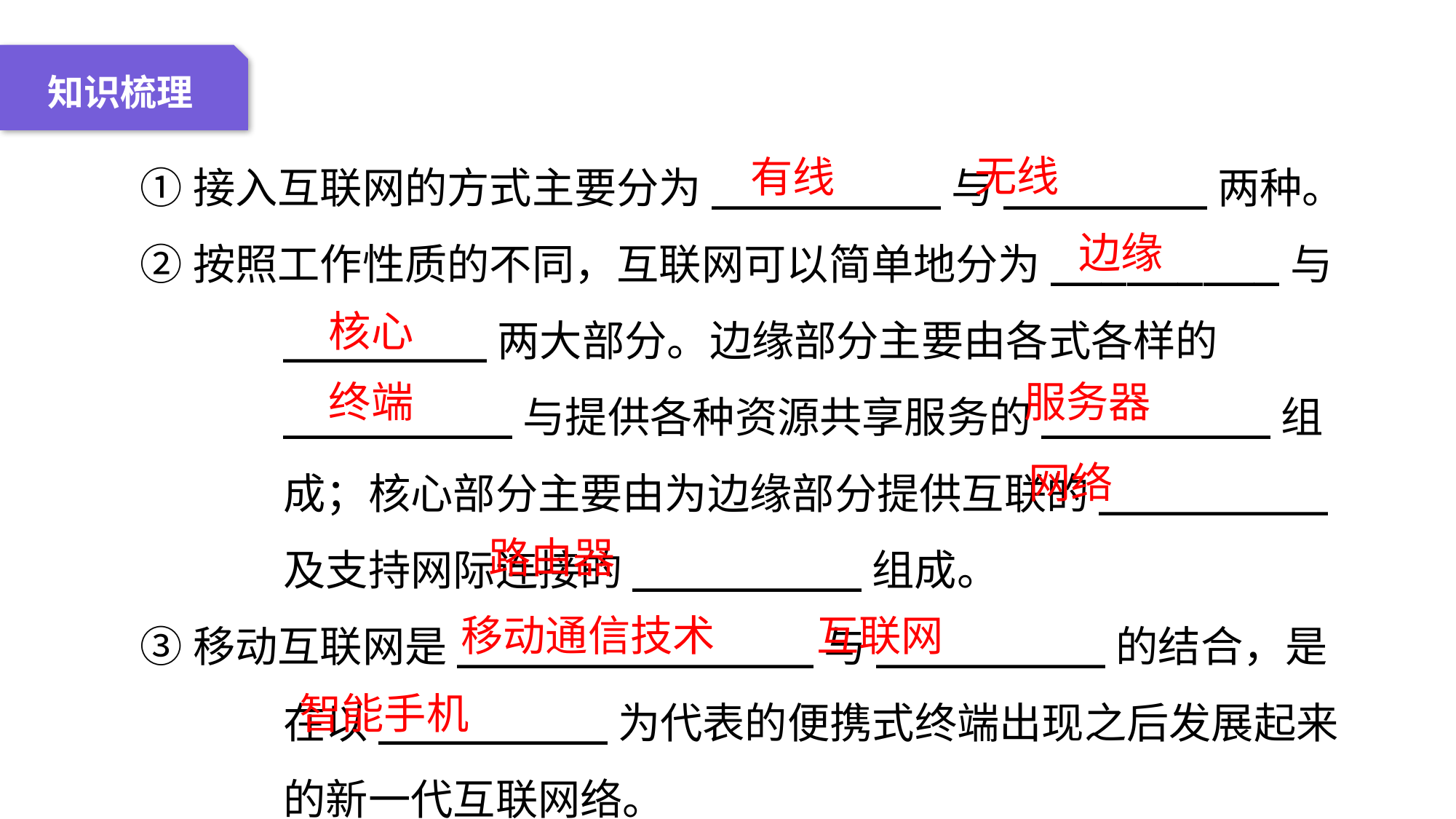

04 名词解释
01 准备过程
02 整体结构
03 重点说明
知识梳理
①接入互联网的方式主要分为_________与________两种。
②按照工作性质的不同，互联网可以简单地分为_________与________两大部分。边缘部分主要由各式各样的_________与提供各种资源共享服务的_________组成；核心部分主要由为边缘部分提供互联的_________及支持网际连接的_________组成。
③移动互联网是______________与_________的结合，是在以_________为代表的便携式终端出现之后发展起来的新一代互联网络。
无线
有线
边缘
核心
终端
服务器
网络
路由器
移动通信技术
互联网
智能手机